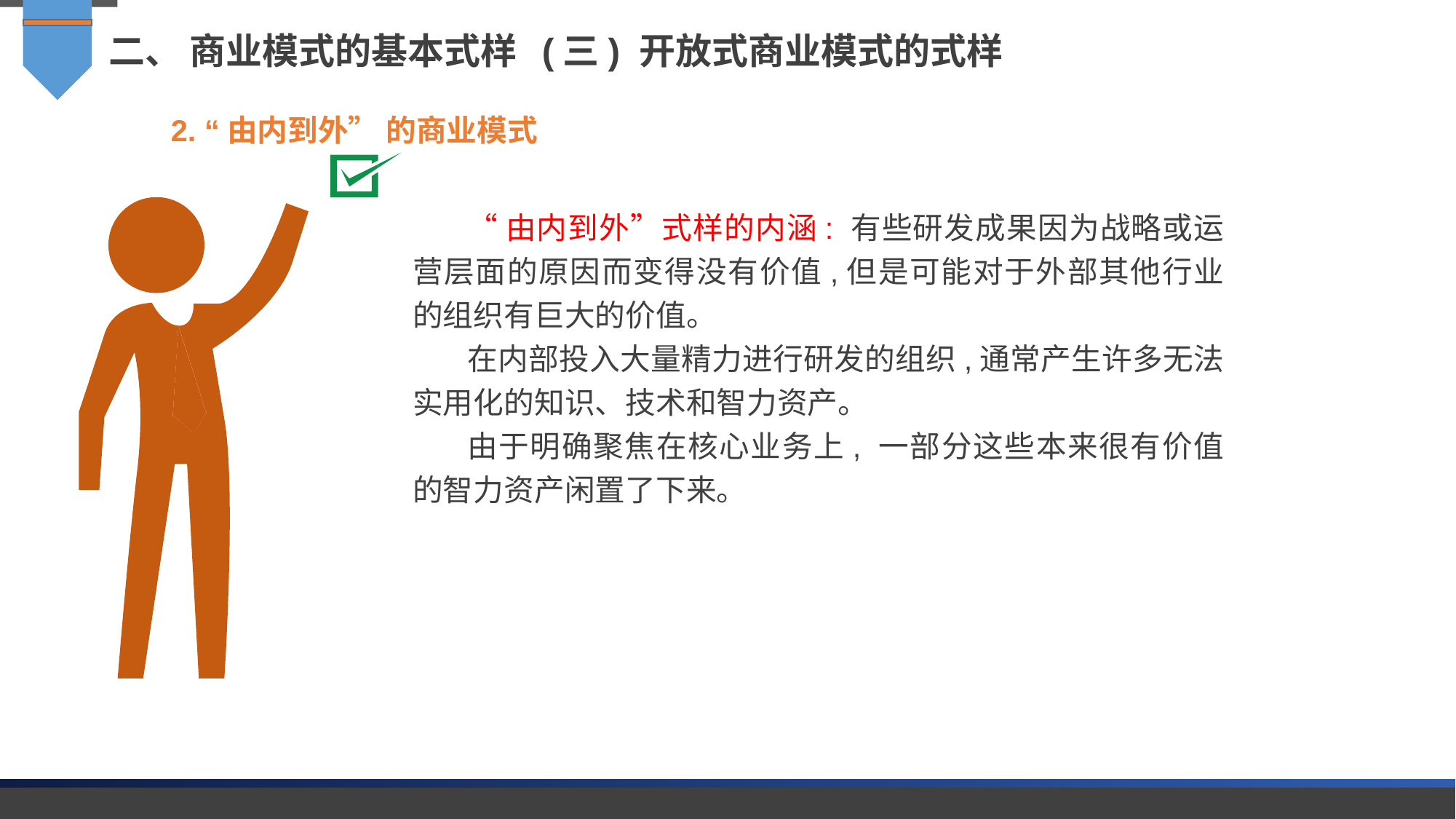

二、 商业模式的基本式样  (三) 开放式商业模式的式样
2. “由内到外” 的商业模式

“由内到外”式样的内涵: 有些研发成果因为战略或运营层面的原因而变得没有价值,但是可能对于外部其他行业的组织有巨大的价值。
在内部投入大量精力进行研发的组织,通常产生许多无法实用化的知识、技术和智力资产。
由于明确聚焦在核心业务上, 一部分这些本来很有价值的智力资产闲置了下来。